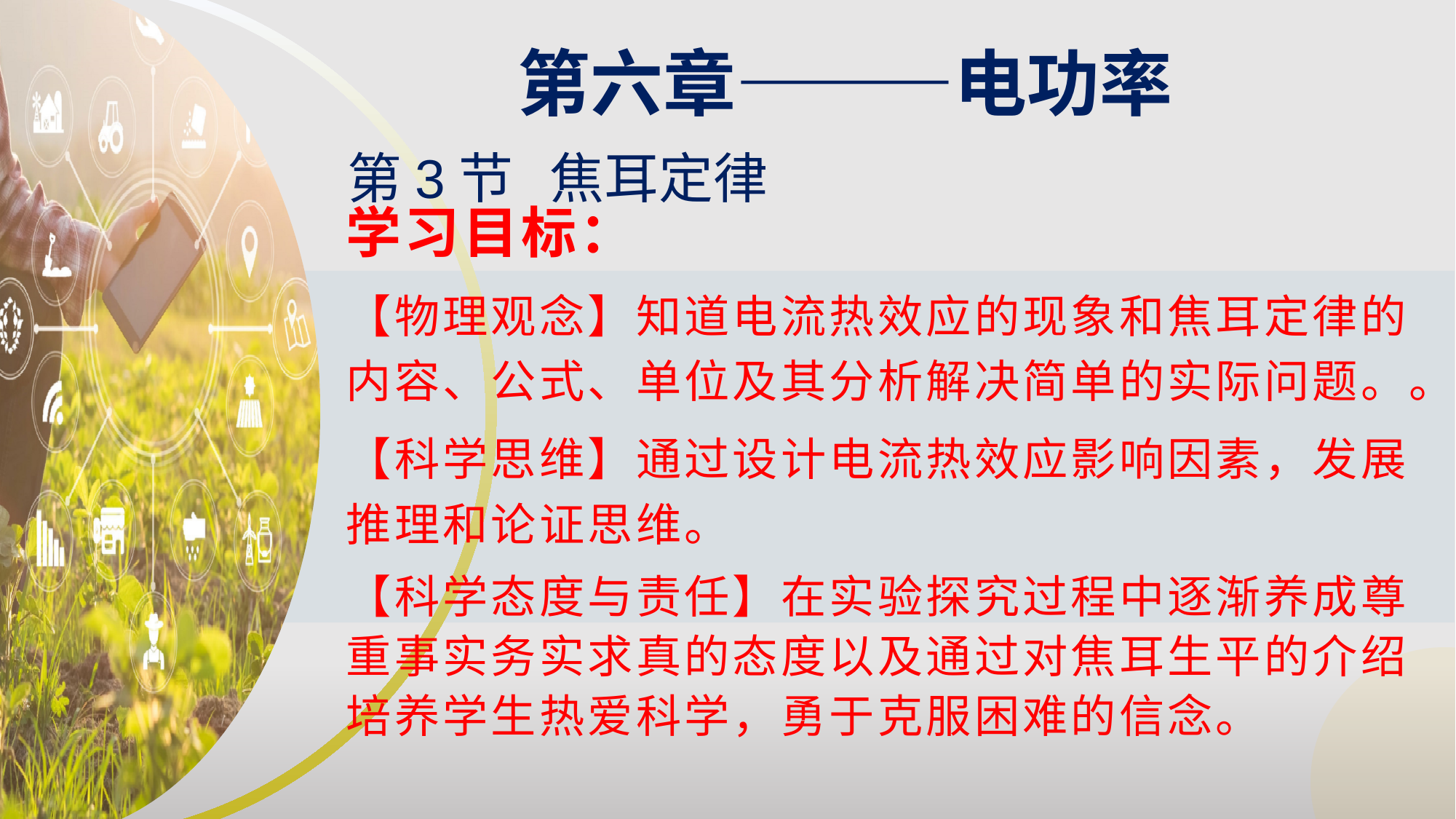

第六章———电功率
第3节   焦耳定律

学习目标：
【物理观念】知道电流热效应的现象和焦耳定律的内容、公式、单位及其分析解决简单的实际问题。。
【科学思维】通过设计电流热效应影响因素，发展推理和论证思维。
【科学态度与责任】在实验探究过程中逐渐养成尊重事实务实求真的态度以及通过对焦耳生平的介绍培养学生热爱科学，勇于克服困难的信念。